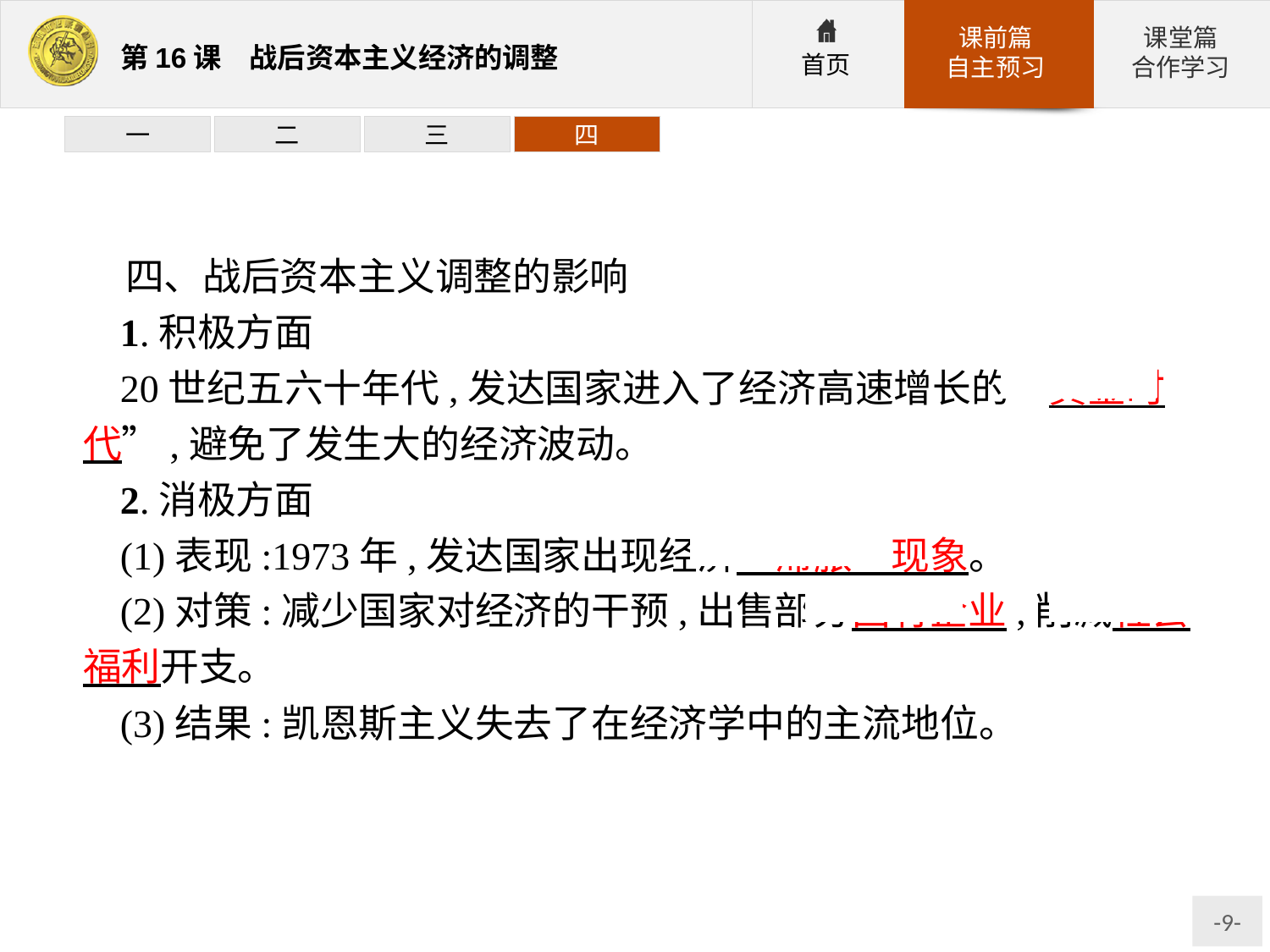

一
二
三
四
四、战后资本主义调整的影响
1.积极方面
20世纪五六十年代,发达国家进入了经济高速增长的“黄金时代”,避免了发生大的经济波动。
2.消极方面
(1)表现:1973年,发达国家出现经济“滞胀”现象。
(2)对策:减少国家对经济的干预,出售部分国有企业,削减社会福利开支。
(3)结果:凯恩斯主义失去了在经济学中的主流地位。